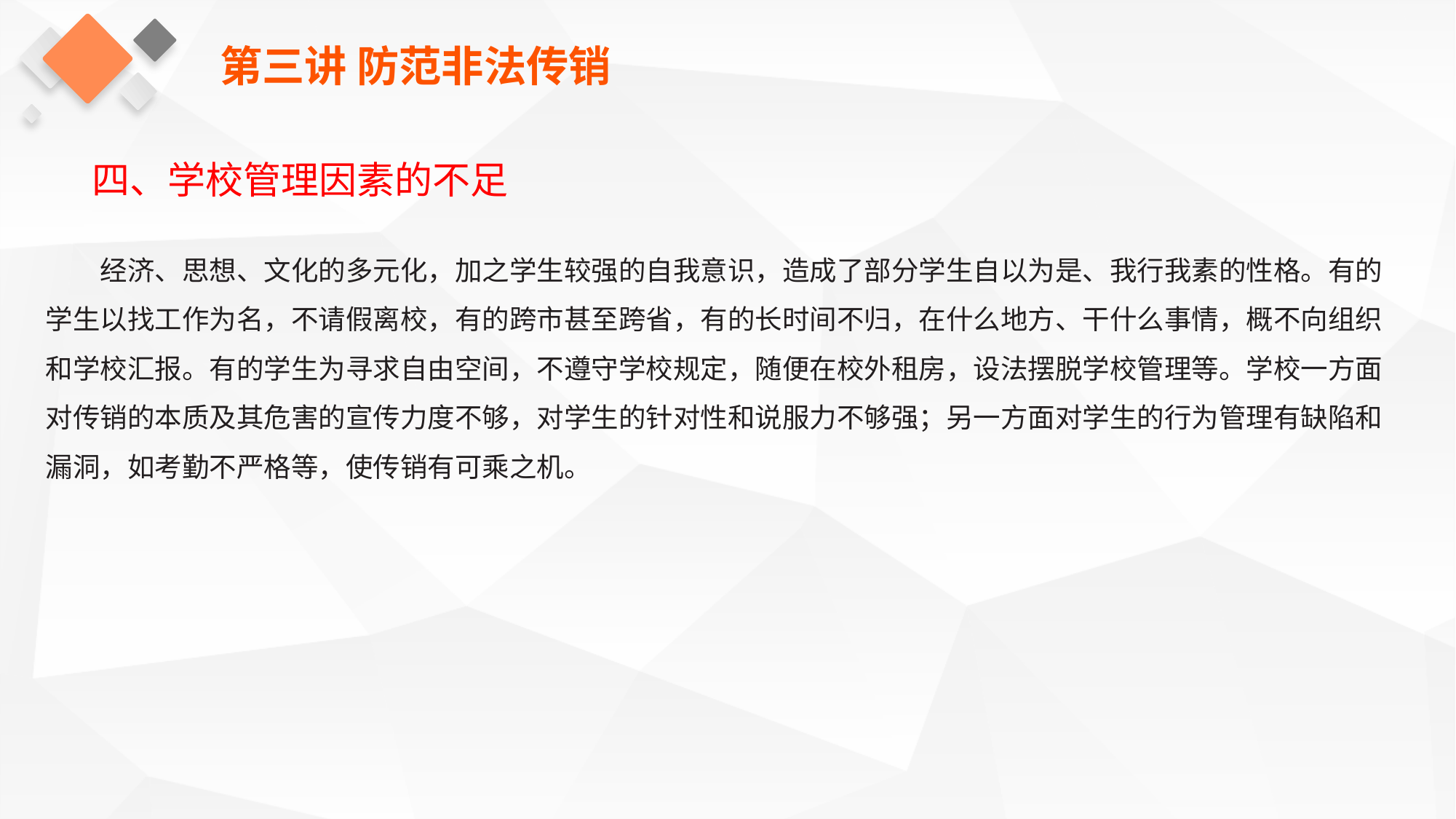

第三讲 防范非法传销
四、学校管理因素的不足
经济、思想、文化的多元化，加之学生较强的自我意识，造成了部分学生自以为是、我行我素的性格。有的学生以找工作为名，不请假离校，有的跨市甚至跨省，有的长时间不归，在什么地方、干什么事情，概不向组织和学校汇报。有的学生为寻求自由空间，不遵守学校规定，随便在校外租房，设法摆脱学校管理等。学校一方面对传销的本质及其危害的宣传力度不够，对学生的针对性和说服力不够强；另一方面对学生的行为管理有缺陷和漏洞，如考勤不严格等，使传销有可乘之机。